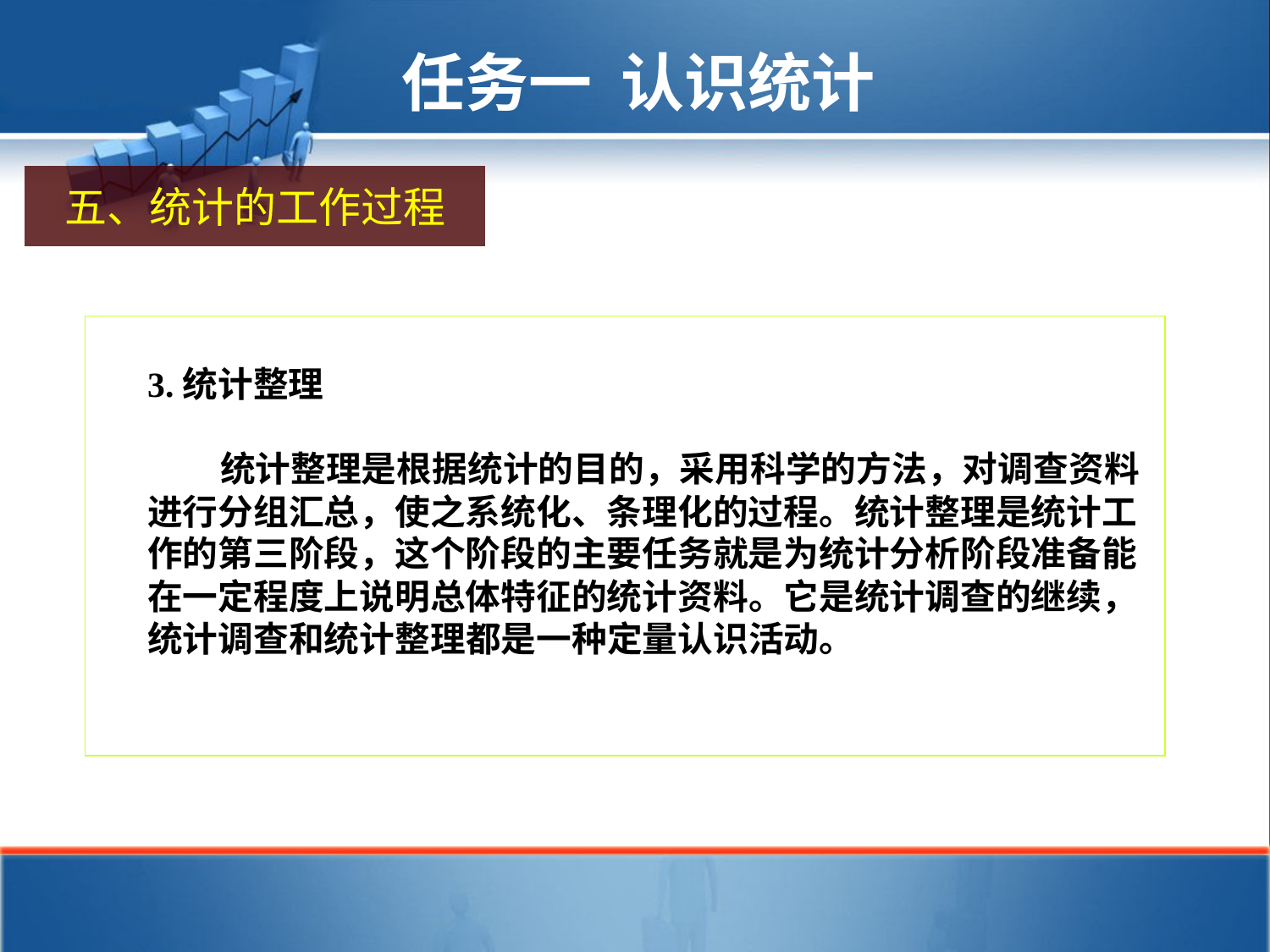

任务一  认识统计
五、统计的工作过程

3.统计整理

        统计整理是根据统计的目的，采用科学的方法，对调查资料进行分组汇总，使之系统化、条理化的过程。统计整理是统计工作的第三阶段，这个阶段的主要任务就是为统计分析阶段准备能在一定程度上说明总体特征的统计资料。它是统计调查的继续，统计调查和统计整理都是一种定量认识活动。